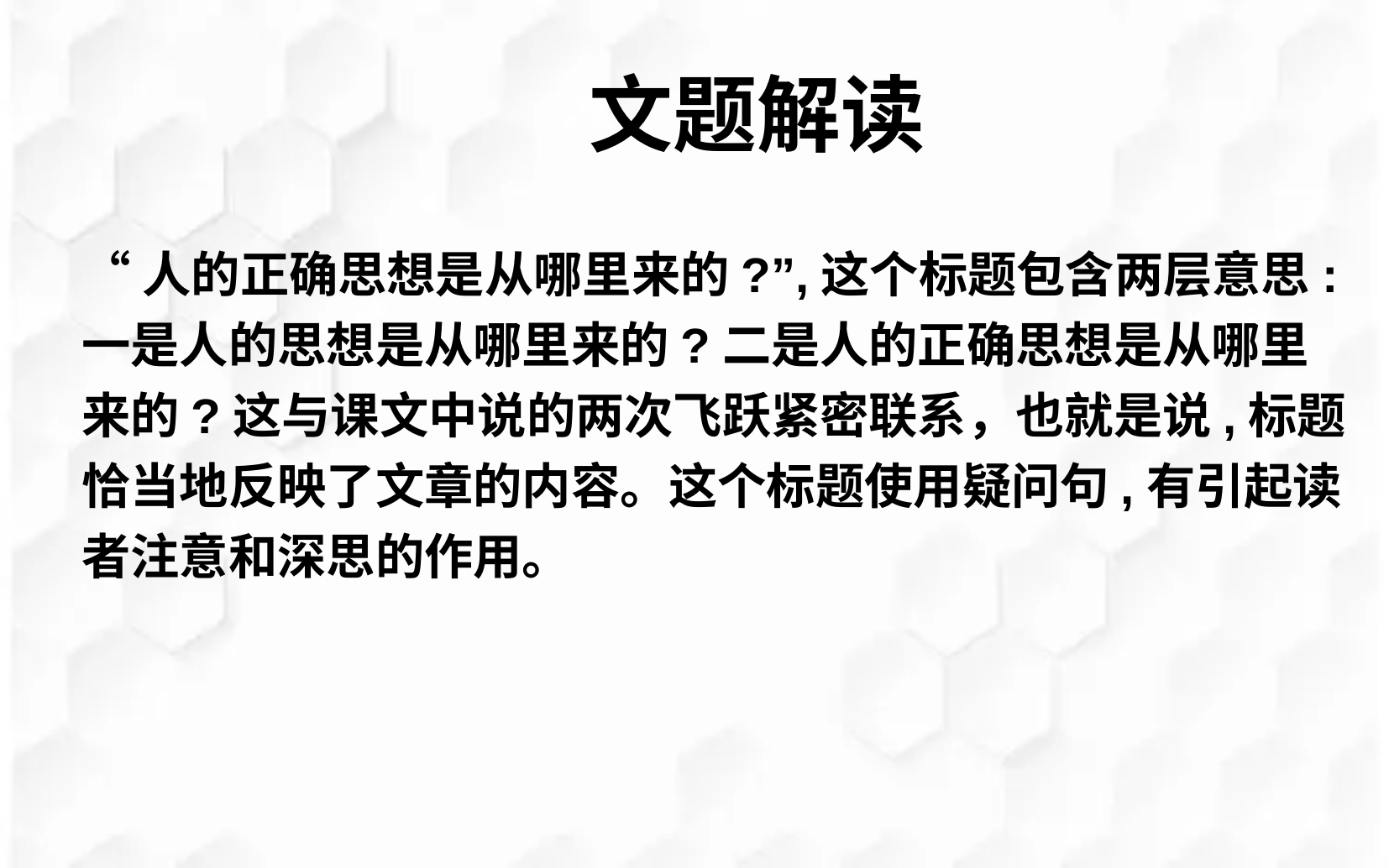

文题解读
“人的正确思想是从哪里来的?”,这个标题包含两层意思:一是人的思想是从哪里来的?二是人的正确思想是从哪里来的?这与课文中说的两次飞跃紧密联系，也就是说,标题恰当地反映了文章的内容。这个标题使用疑问句,有引起读者注意和深思的作用。